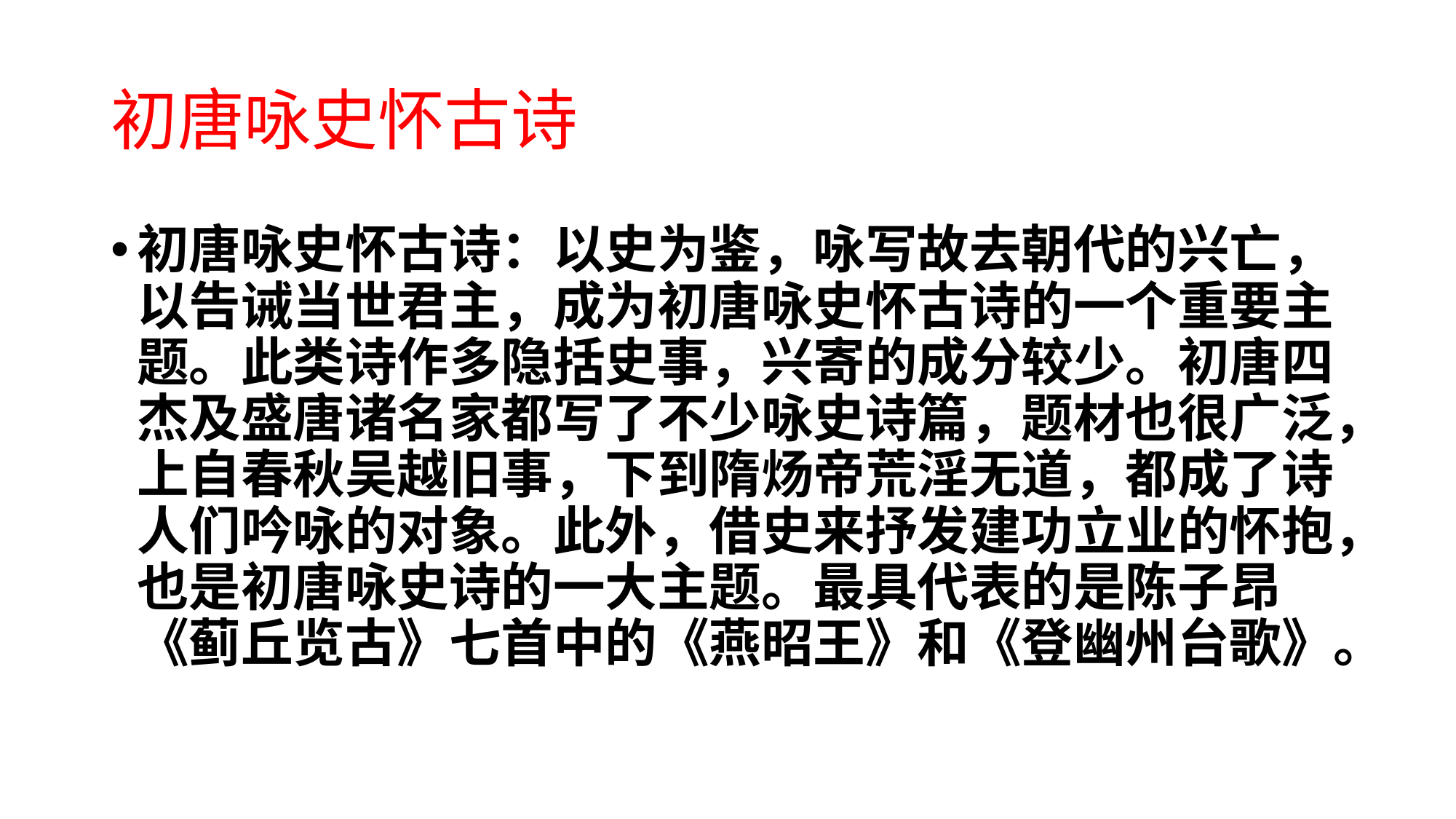

# 初唐咏史怀古诗
初唐咏史怀古诗：以史为鉴，咏写故去朝代的兴亡，以告诫当世君主，成为初唐咏史怀古诗的一个重要主题。此类诗作多隐括史事，兴寄的成分较少。初唐四杰及盛唐诸名家都写了不少咏史诗篇，题材也很广泛，上自春秋吴越旧事，下到隋炀帝荒淫无道，都成了诗人们吟咏的对象。此外，借史来抒发建功立业的怀抱，也是初唐咏史诗的一大主题。最具代表的是陈子昂《蓟丘览古》七首中的《燕昭王》和《登幽州台歌》。